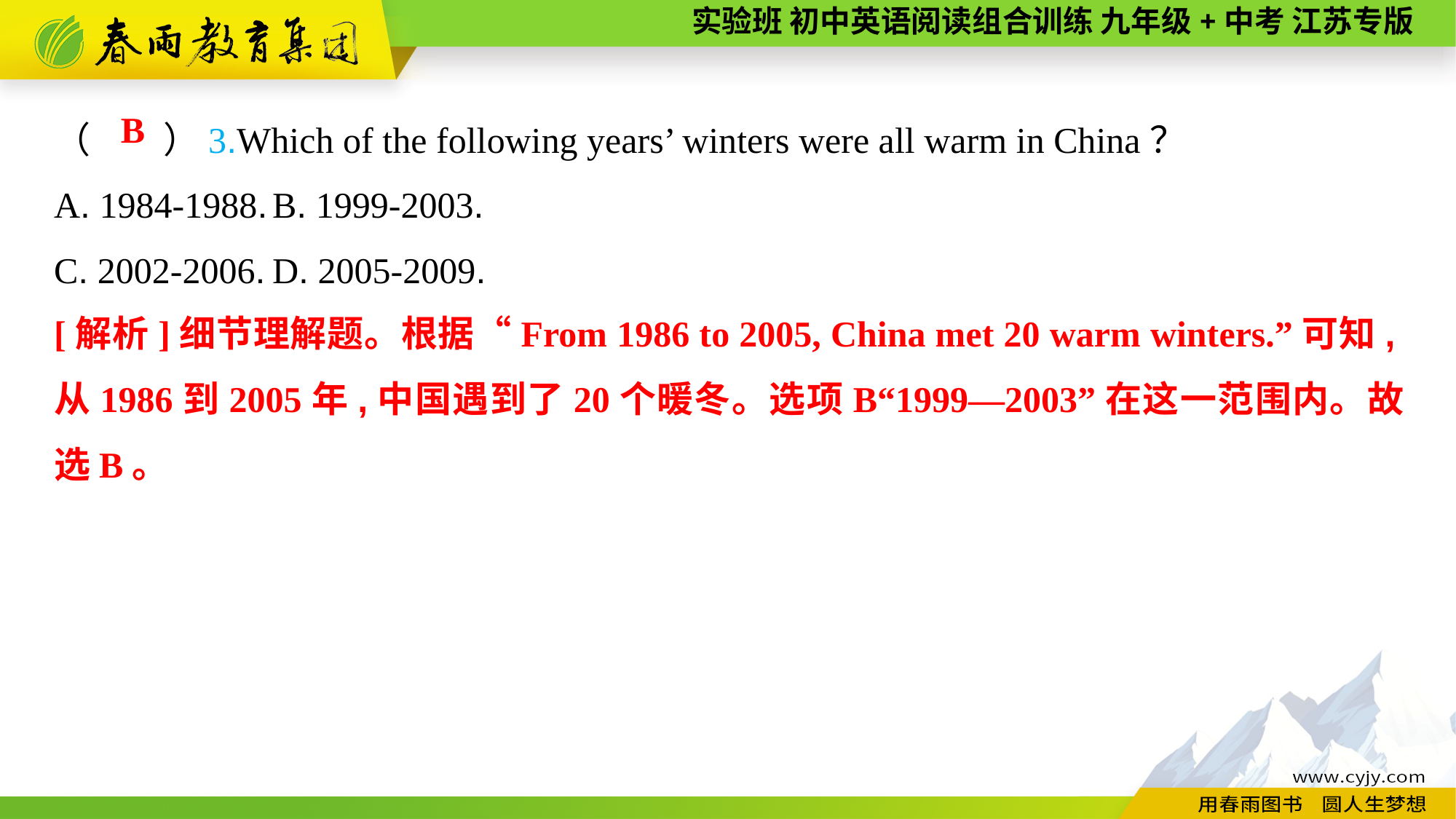

（　　）3.Which of the following years’ winters were all warm in China？
A. 1984-1988.	B. 1999-2003.
C. 2002-2006.	D. 2005-2009.
B
[解析]细节理解题。根据“From 1986 to 2005, China met 20 warm winters.”可知,从1986到2005年,中国遇到了20个暖冬。选项B“1999—2003”在这一范围内。故选B。